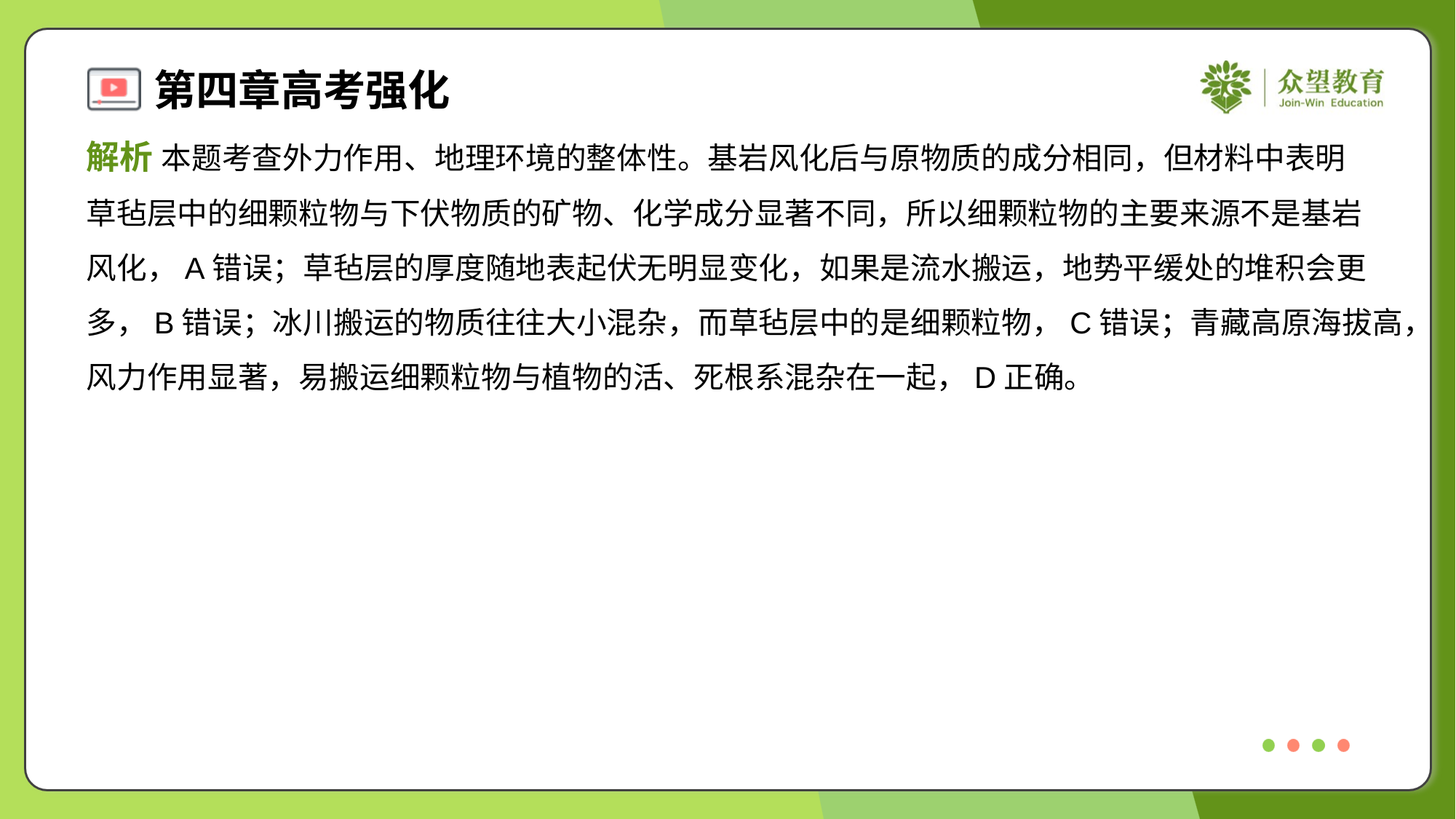

解析 本题考查外力作用、地理环境的整体性。基岩风化后与原物质的成分相同，但材料中表明
草毡层中的细颗粒物与下伏物质的矿物、化学成分显著不同，所以细颗粒物的主要来源不是基岩
风化，A错误；草毡层的厚度随地表起伏无明显变化，如果是流水搬运，地势平缓处的堆积会更
多，B错误；冰川搬运的物质往往大小混杂，而草毡层中的是细颗粒物，C错误；青藏高原海拔高，
风力作用显著，易搬运细颗粒物与植物的活、死根系混杂在一起，D正确。